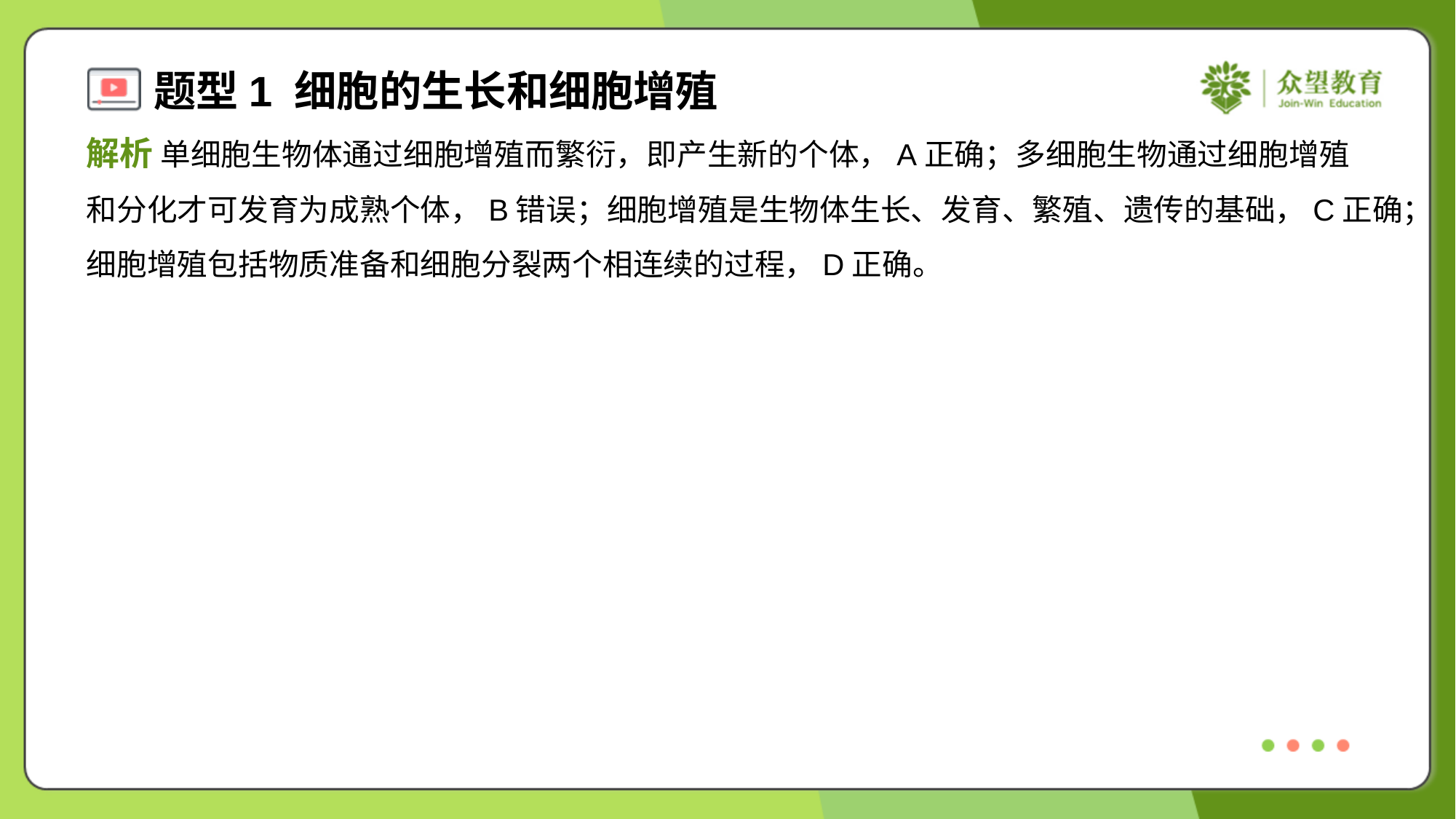

解析 单细胞生物体通过细胞增殖而繁衍，即产生新的个体，A正确；多细胞生物通过细胞增殖
和分化才可发育为成熟个体，B错误；细胞增殖是生物体生长、发育、繁殖、遗传的基础，C正确；
细胞增殖包括物质准备和细胞分裂两个相连续的过程，D正确。